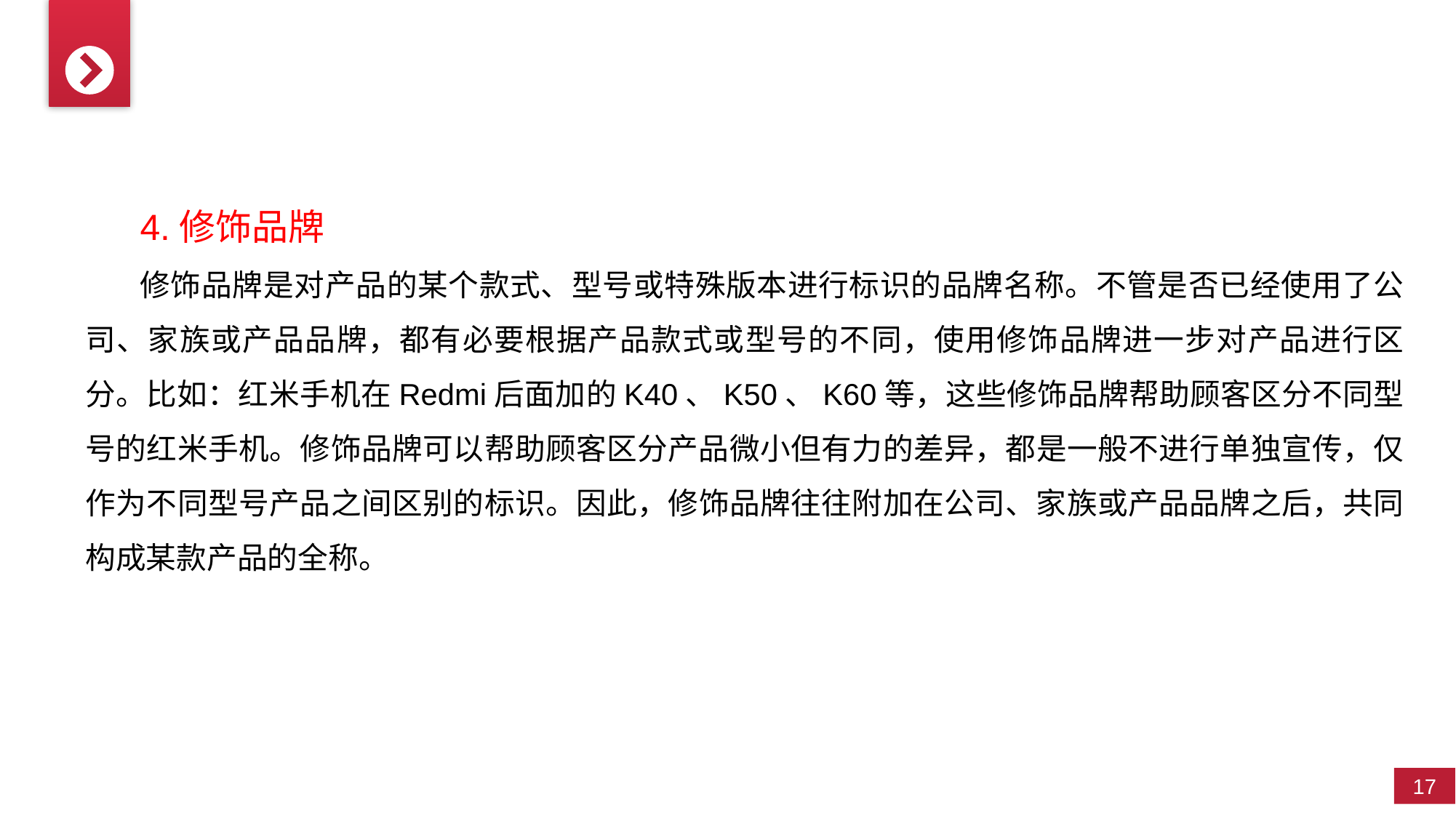

4.修饰品牌
修饰品牌是对产品的某个款式、型号或特殊版本进行标识的品牌名称。不管是否已经使用了公司、家族或产品品牌，都有必要根据产品款式或型号的不同，使用修饰品牌进一步对产品进行区分。比如：红米手机在Redmi后面加的K40、K50、K60等，这些修饰品牌帮助顾客区分不同型号的红米手机。修饰品牌可以帮助顾客区分产品微小但有力的差异，都是一般不进行单独宣传，仅作为不同型号产品之间区别的标识。因此，修饰品牌往往附加在公司、家族或产品品牌之后，共同构成某款产品的全称。